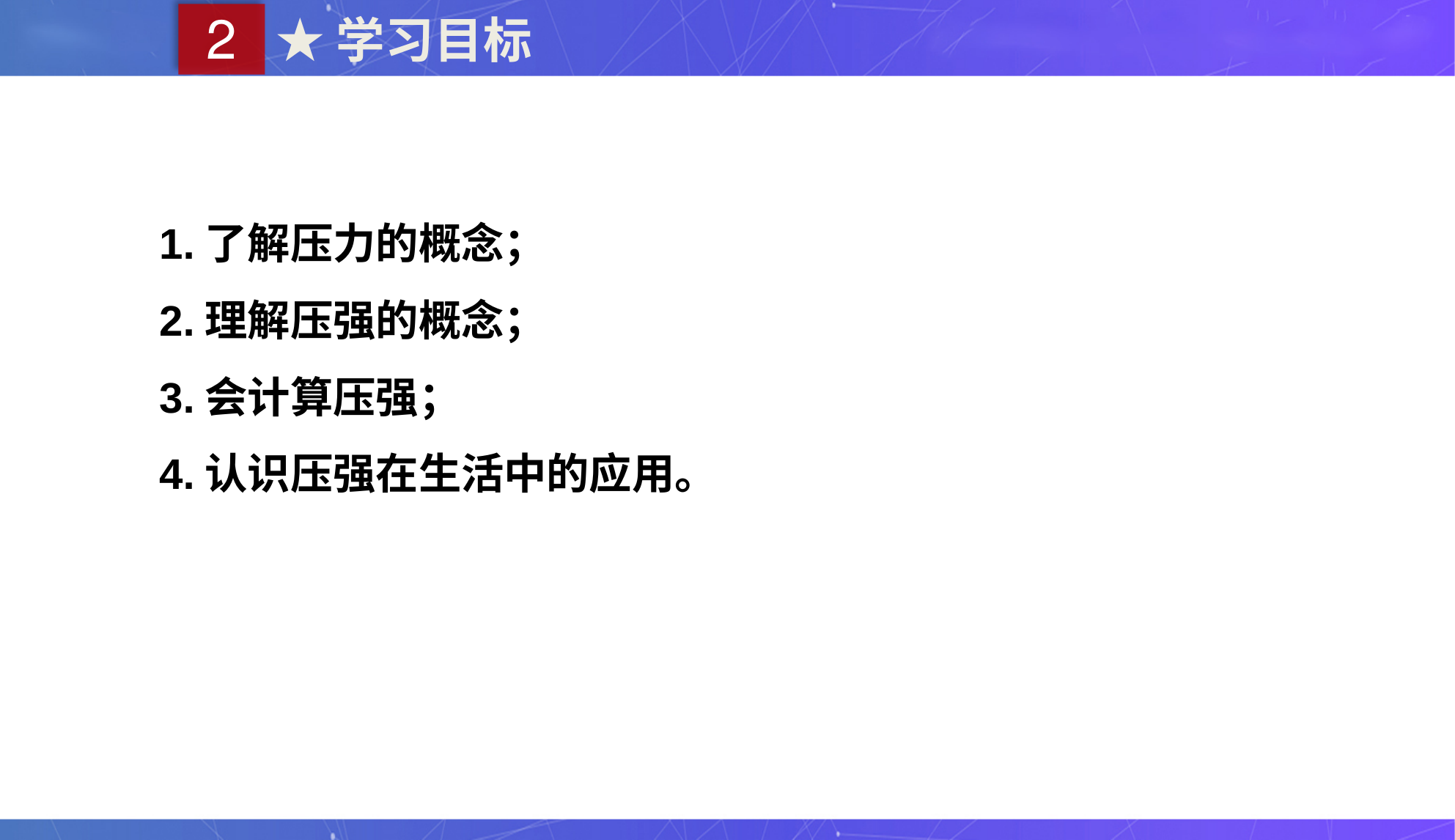

2
★学习目标
1.了解压力的概念；
2.理解压强的概念；
3.会计算压强；
4.认识压强在生活中的应用。